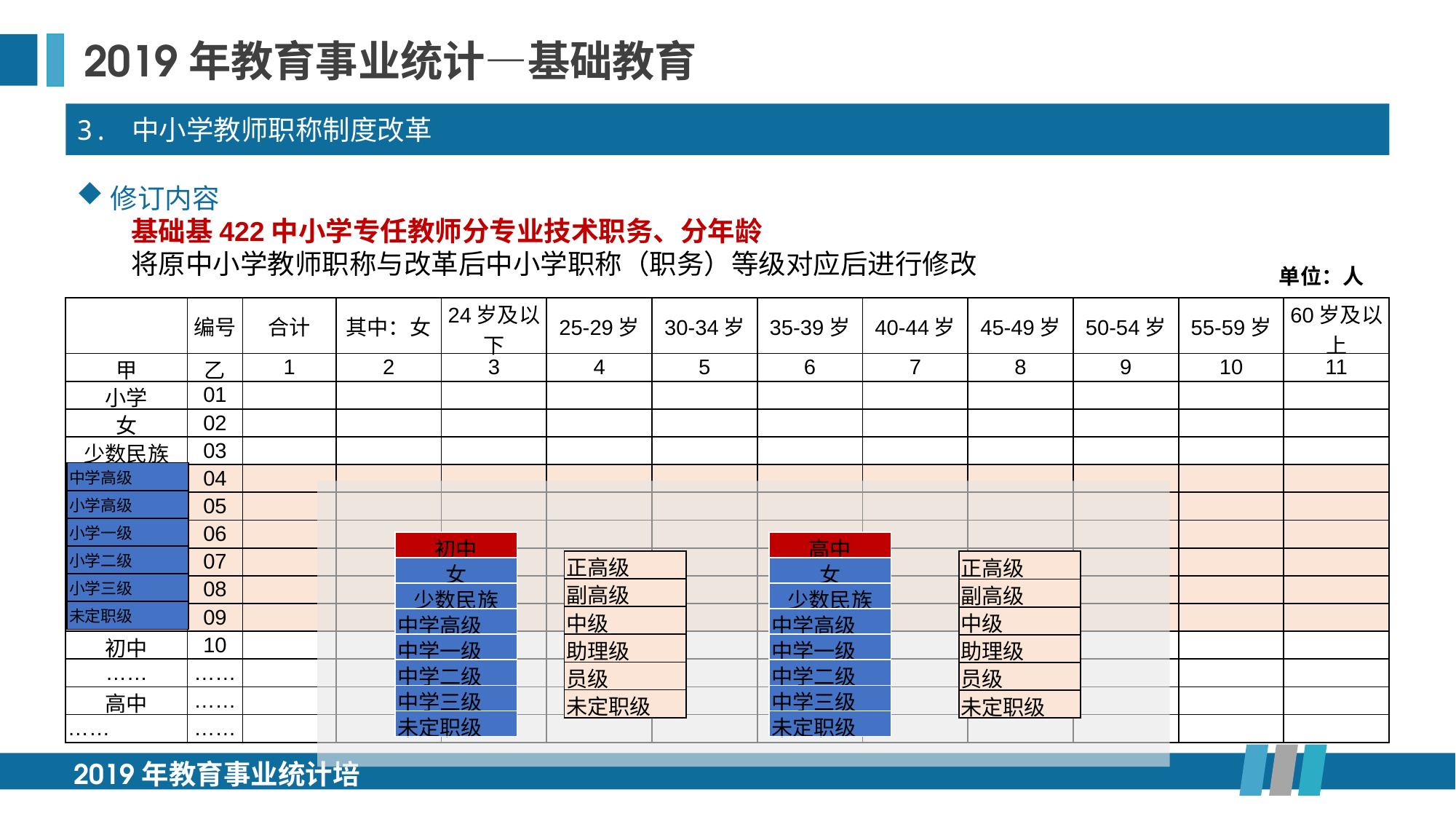

2019年教育事业统计—基础教育

3. 中小学教师职称制度改革
修订内容
基础基422中小学专任教师分专业技术职务、分年龄
将原中小学教师职称与改革后中小学职称（职务）等级对应后进行修改
单位：人
|  | 编号 | 合计 | 其中：女 | 24岁及以下 | 25-29岁 | 30-34岁 | 35-39岁 | 40-44岁 | 45-49岁 | 50-54岁 | 55-59岁 | 60岁及以上 |
| --- | --- | --- | --- | --- | --- | --- | --- | --- | --- | --- | --- | --- |
| 甲 | 乙 | 1 | 2 | 3 | 4 | 5 | 6 | 7 | 8 | 9 | 10 | 11 |
| 小学 | 01 |  |  |  |  |  |  |  |  |  |  |  |
| 女 | 02 |  |  |  |  |  |  |  |  |  |  |  |
| 少数民族 | 03 |  |  |  |  |  |  |  |  |  |  |  |
| 正高级 | 04 |  |  |  |  |  |  |  |  |  |  |  |
| 副高级 | 05 |  |  |  |  |  |  |  |  |  |  |  |
| 中级 | 06 |  |  |  |  |  |  |  |  |  |  |  |
| 助理级 | 07 |  |  |  |  |  |  |  |  |  |  |  |
| 员级 | 08 |  |  |  |  |  |  |  |  |  |  |  |
| 未定职级 | 09 |  |  |  |  |  |  |  |  |  |  |  |
| 初中 | 10 |  |  |  |  |  |  |  |  |  |  |  |
| …… | …… |  |  |  |  |  |  |  |  |  |  |  |
| 高中 | …… |  |  |  |  |  |  |  |  |  |  |  |
| …… | …… |  |  |  |  |  |  |  |  |  |  |  |
| 中学高级 |
| --- |
| 小学高级 |
| 小学一级 |
| 小学二级 |
| 小学三级 |
| 未定职级 |

| 初中 |
| --- |
| 女 |
| 少数民族 |
| 中学高级 |
| 中学一级 |
| 中学二级 |
| 中学三级 |
| 未定职级 |
| 高中 |
| --- |
| 女 |
| 少数民族 |
| 中学高级 |
| 中学一级 |
| 中学二级 |
| 中学三级 |
| 未定职级 |
| 正高级 |
| --- |
| 副高级 |
| 中级 |
| 助理级 |
| 员级 |
| 未定职级 |
| 正高级 |
| --- |
| 副高级 |
| 中级 |
| 助理级 |
| 员级 |
| 未定职级 |

2019年教育事业统计培训